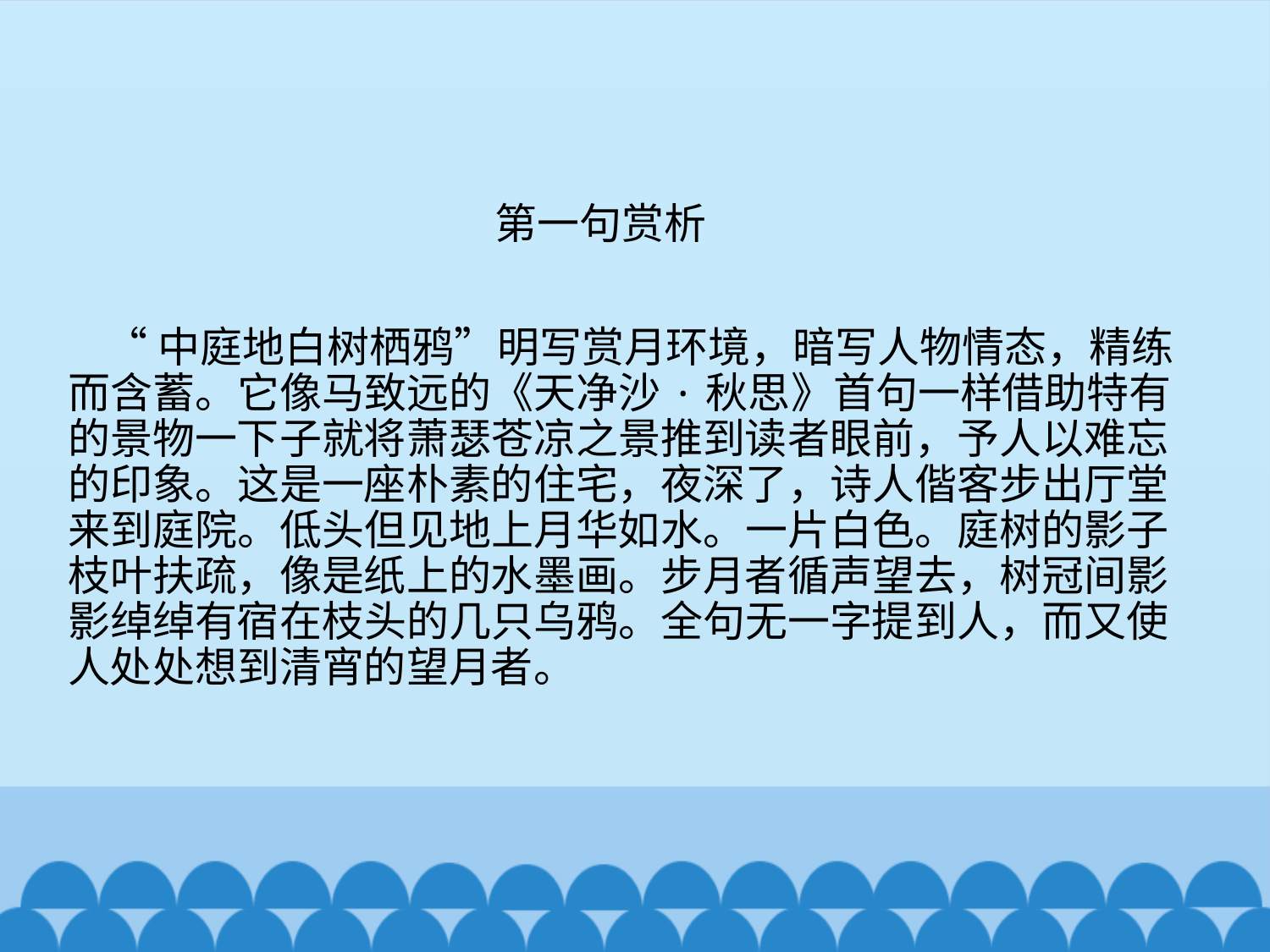

# 第一句赏析
    “中庭地白树栖鸦”明写赏月环境，暗写人物情态，精练而含蓄。它像马致远的《天净沙·秋思》首句一样借助特有的景物一下子就将萧瑟苍凉之景推到读者眼前，予人以难忘的印象。这是一座朴素的住宅，夜深了，诗人偕客步出厅堂来到庭院。低头但见地上月华如水。一片白色。庭树的影子枝叶扶疏，像是纸上的水墨画。步月者循声望去，树冠间影影绰绰有宿在枝头的几只乌鸦。全句无一字提到人，而又使人处处想到清宵的望月者。